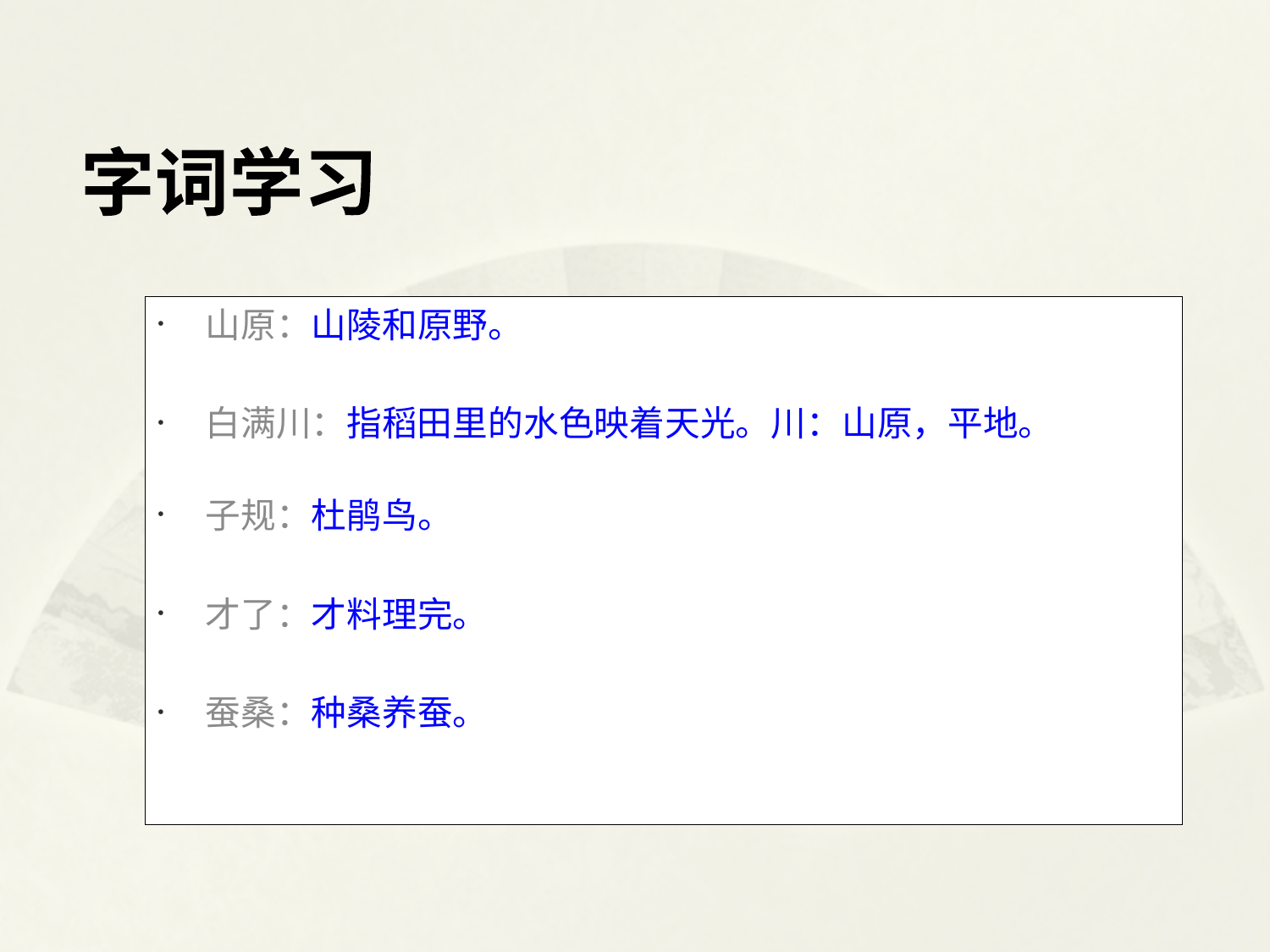

字词学习
山原：山陵和原野。

白满川：指稻田里的水色映着天光。川：山原，平地。
子规：杜鹃鸟。

才了：才料理完。

蚕桑：种桑养蚕。